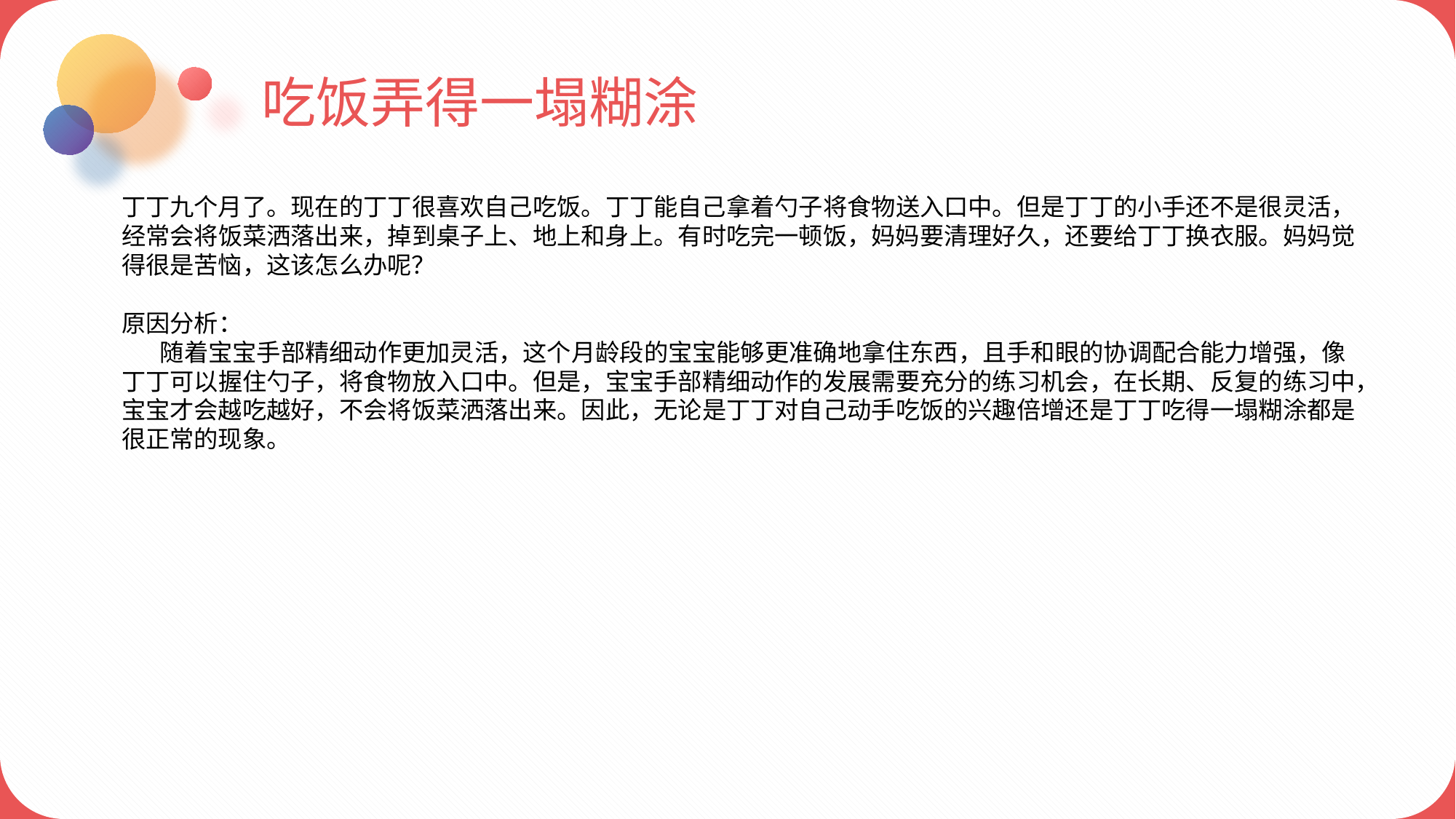

吃饭弄得一塌糊涂
丁丁九个月了。现在的丁丁很喜欢自己吃饭。丁丁能自己拿着勺子将食物送入口中。但是丁丁的小手还不是很灵活，经常会将饭菜洒落出来，掉到桌子上、地上和身上。有时吃完一顿饭，妈妈要清理好久，还要给丁丁换衣服。妈妈觉得很是苦恼，这该怎么办呢？

原因分析：
      随着宝宝手部精细动作更加灵活，这个月龄段的宝宝能够更准确地拿住东西，且手和眼的协调配合能力增强，像丁丁可以握住勺子，将食物放入口中。但是，宝宝手部精细动作的发展需要充分的练习机会，在长期、反复的练习中，宝宝才会越吃越好，不会将饭菜洒落出来。因此，无论是丁丁对自己动手吃饭的兴趣倍增还是丁丁吃得一塌糊涂都是很正常的现象。